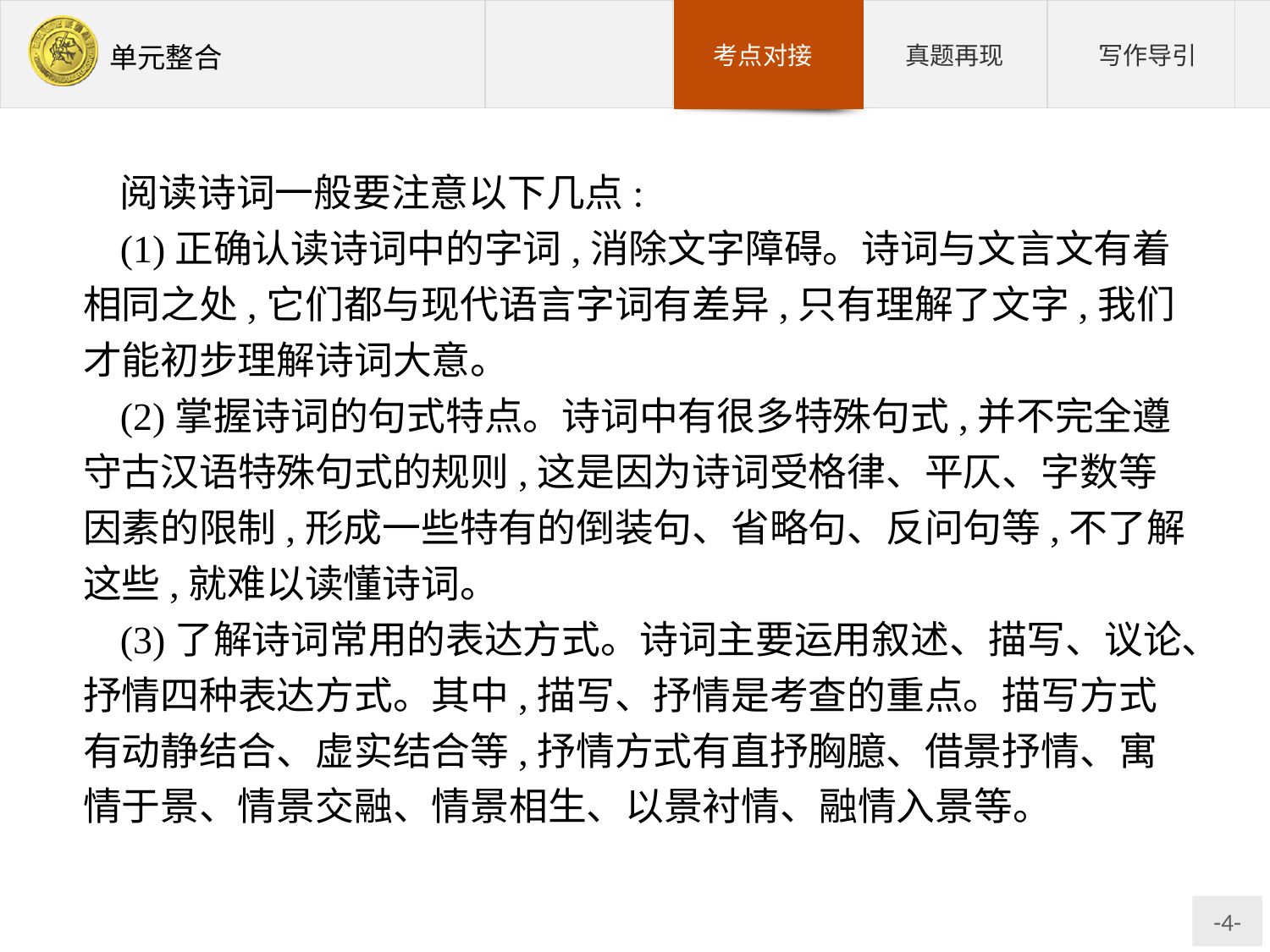

阅读诗词一般要注意以下几点:
(1)正确认读诗词中的字词,消除文字障碍。诗词与文言文有着相同之处,它们都与现代语言字词有差异,只有理解了文字,我们才能初步理解诗词大意。
(2)掌握诗词的句式特点。诗词中有很多特殊句式,并不完全遵守古汉语特殊句式的规则,这是因为诗词受格律、平仄、字数等因素的限制,形成一些特有的倒装句、省略句、反问句等,不了解这些,就难以读懂诗词。
(3)了解诗词常用的表达方式。诗词主要运用叙述、描写、议论、抒情四种表达方式。其中,描写、抒情是考查的重点。描写方式有动静结合、虚实结合等,抒情方式有直抒胸臆、借景抒情、寓情于景、情景交融、情景相生、以景衬情、融情入景等。